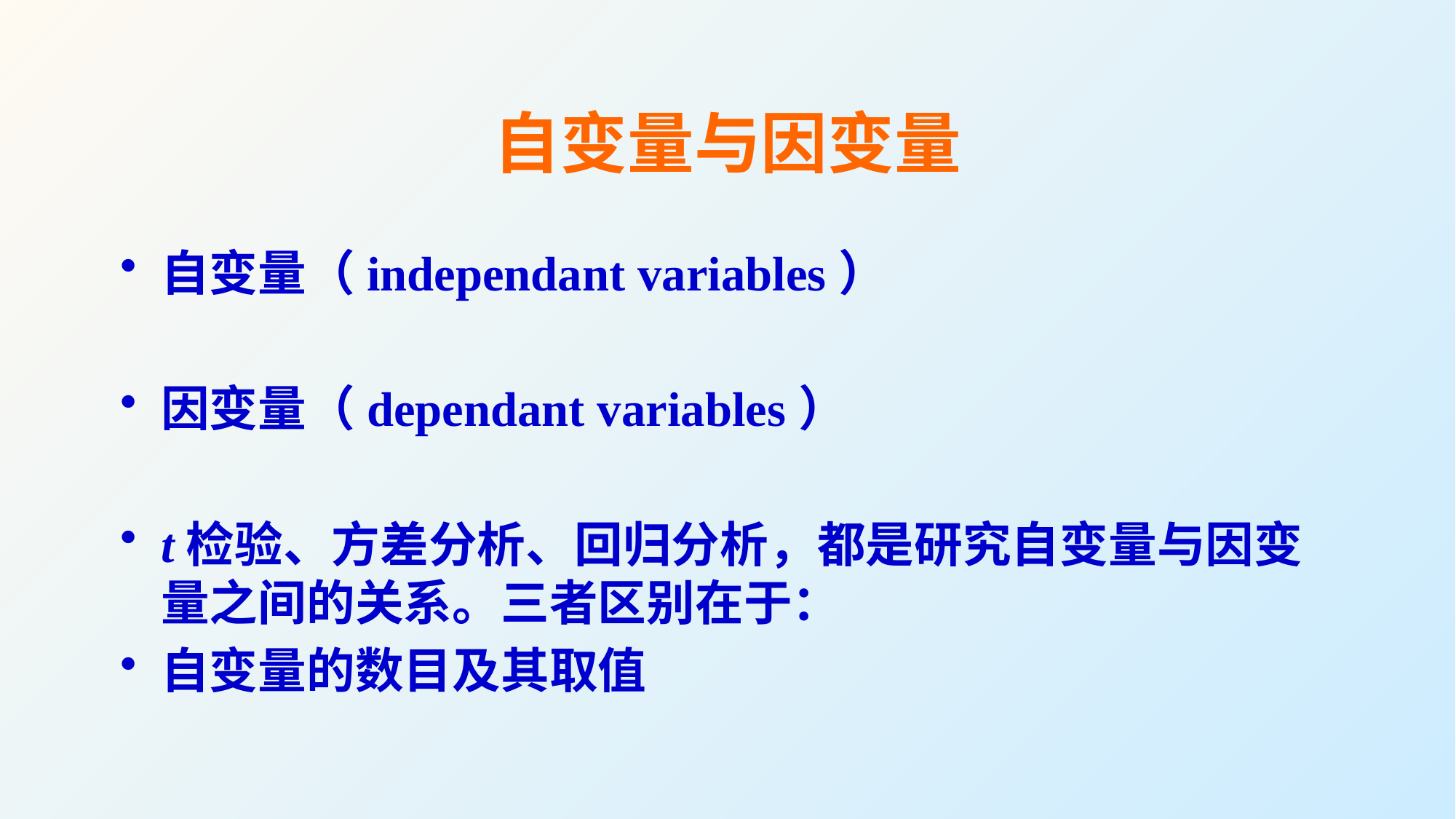

# 自变量与因变量
自变量（independant variables）

因变量（dependant variables）

t检验、方差分析、回归分析，都是研究自变量与因变量之间的关系。三者区别在于：
自变量的数目及其取值